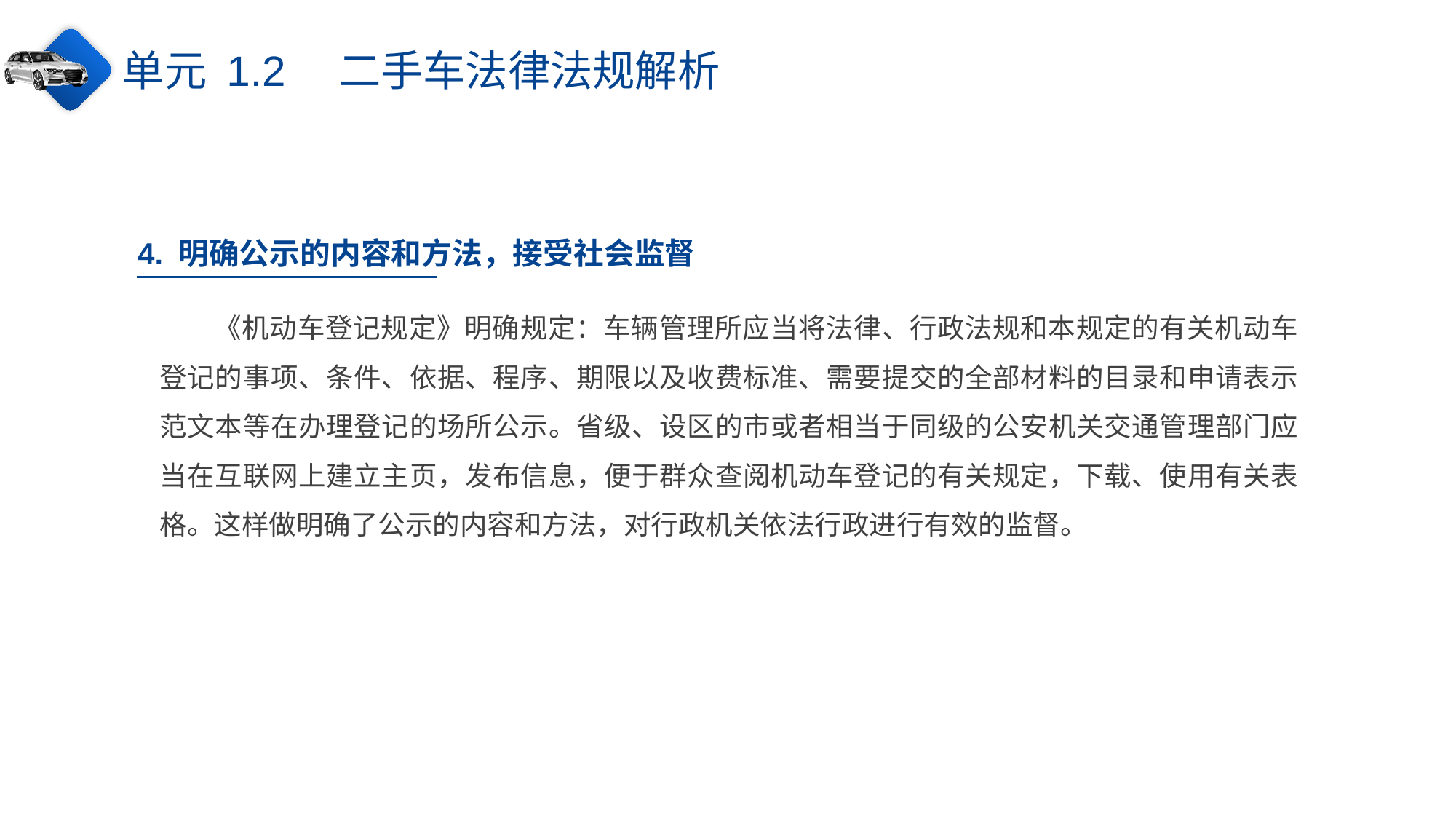

单元 1.2　二手车法律法规解析
4. 明确公示的内容和方法，接受社会监督
《机动车登记规定》明确规定：车辆管理所应当将法律、行政法规和本规定的有关机动车登记的事项、条件、依据、程序、期限以及收费标准、需要提交的全部材料的目录和申请表示范文本等在办理登记的场所公示。省级、设区的市或者相当于同级的公安机关交通管理部门应当在互联网上建立主页，发布信息，便于群众查阅机动车登记的有关规定，下载、使用有关表格。这样做明确了公示的内容和方法，对行政机关依法行政进行有效的监督。